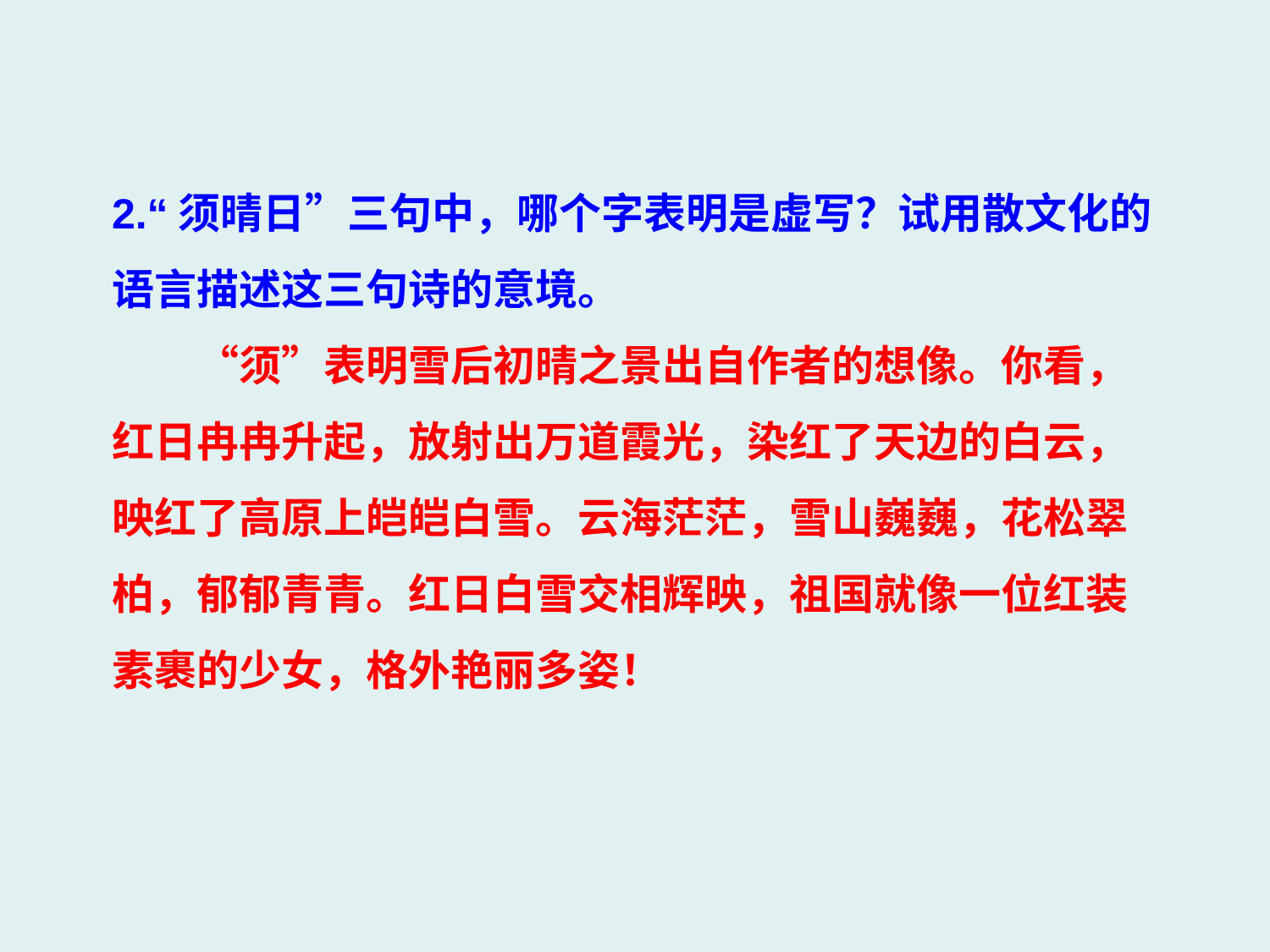

2.“须晴日”三句中，哪个字表明是虚写？试用散文化的语言描述这三句诗的意境。
　　“须”表明雪后初晴之景出自作者的想像。你看，红日冉冉升起，放射出万道霞光，染红了天边的白云，映红了高原上皑皑白雪。云海茫茫，雪山巍巍，花松翠柏，郁郁青青。红日白雪交相辉映，祖国就像一位红装素裹的少女，格外艳丽多姿！